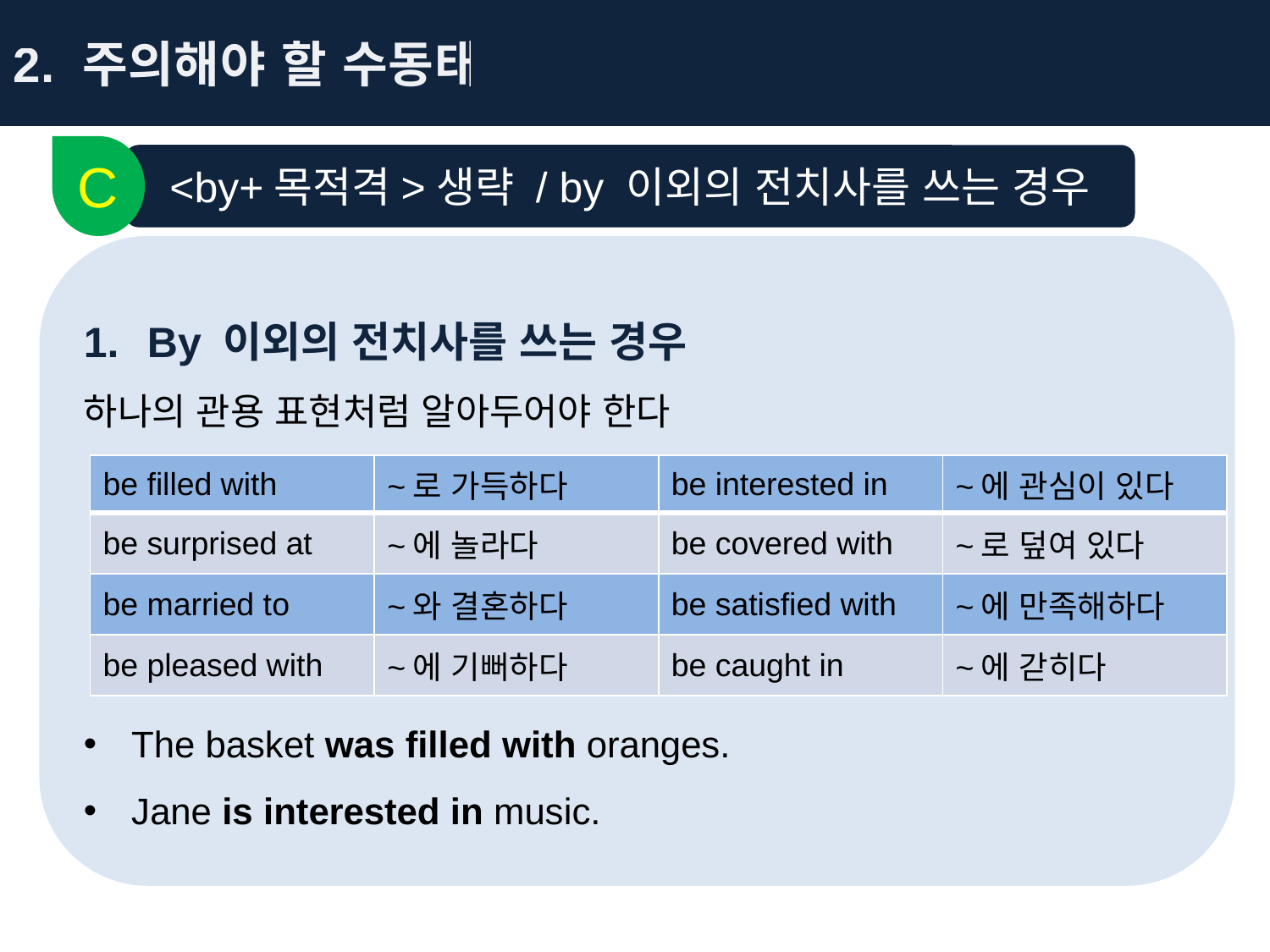

2. 주의해야 할 수동태

C

<by+목적격>생략 / by 이외의 전치사를 쓰는 경우

By 이외의 전치사를 쓰는 경우
하나의 관용 표현처럼 알아두어야 한다

The basket was filled with oranges.
Jane is interested in music.

| be filled with | ~로 가득하다 | be interested in | ~에 관심이 있다 |
| --- | --- | --- | --- |
| be surprised at | ~에 놀라다 | be covered with | ~로 덮여 있다 |
| be married to | ~와 결혼하다 | be satisfied with | ~에 만족해하다 |
| be pleased with | ~에 기뻐하다 | be caught in | ~에 갇히다 |